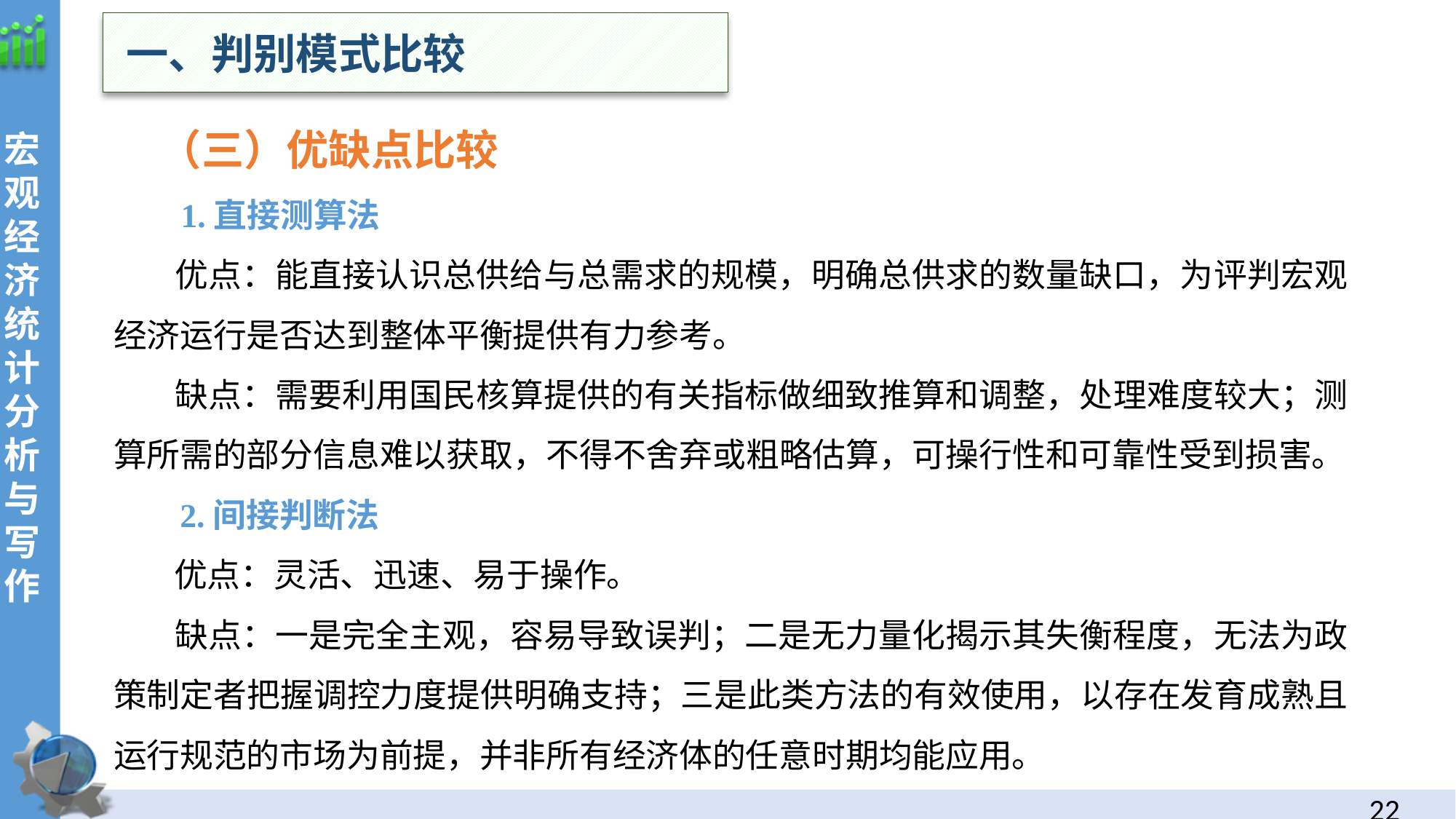

一、判别模式比较
 （三）优缺点比较
    1.直接测算法
   优点：能直接认识总供给与总需求的规模，明确总供求的数量缺口，为评判宏观经济运行是否达到整体平衡提供有力参考。
   缺点：需要利用国民核算提供的有关指标做细致推算和调整，处理难度较大；测算所需的部分信息难以获取，不得不舍弃或粗略估算，可操行性和可靠性受到损害。
    2.间接判断法
   优点：灵活、迅速、易于操作。
   缺点：一是完全主观，容易导致误判；二是无力量化揭示其失衡程度，无法为政策制定者把握调控力度提供明确支持；三是此类方法的有效使用，以存在发育成熟且运行规范的市场为前提，并非所有经济体的任意时期均能应用。

22